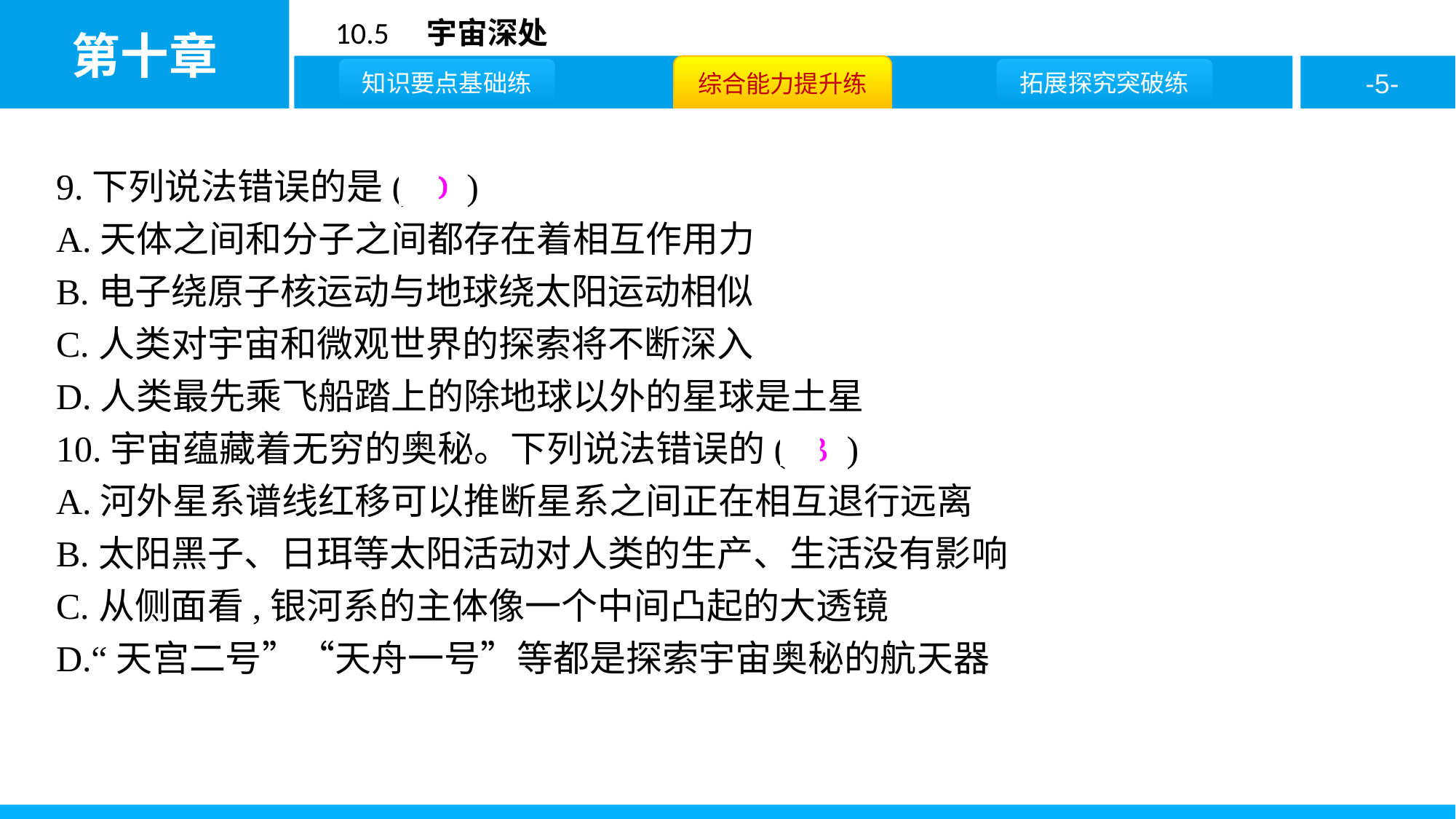

9.下列说法错误的是(  D  )
A.天体之间和分子之间都存在着相互作用力
B.电子绕原子核运动与地球绕太阳运动相似
C.人类对宇宙和微观世界的探索将不断深入
D.人类最先乘飞船踏上的除地球以外的星球是土星
10.宇宙蕴藏着无穷的奥秘。下列说法错误的(  B  )
A.河外星系谱线红移可以推断星系之间正在相互退行远离
B.太阳黑子、日珥等太阳活动对人类的生产、生活没有影响
C.从侧面看,银河系的主体像一个中间凸起的大透镜
D.“天宫二号”“天舟一号”等都是探索宇宙奥秘的航天器